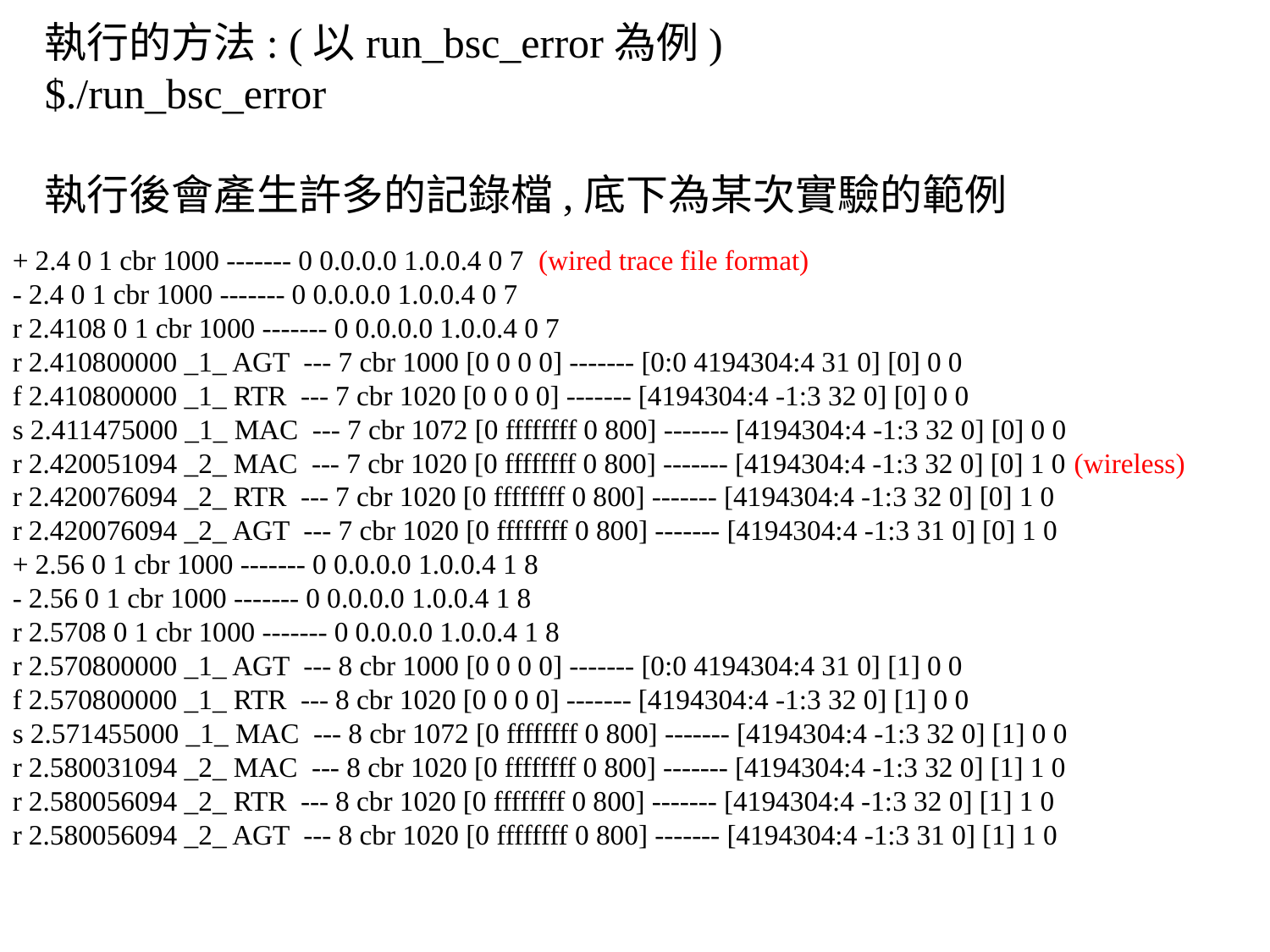

執行的方法: (以run_bsc_error為例)
$./run_bsc_error

執行後會產生許多的記錄檔,底下為某次實驗的範例

+ 2.4 0 1 cbr 1000 ------- 0 0.0.0.0 1.0.0.4 0 7  (wired trace file format)
- 2.4 0 1 cbr 1000 ------- 0 0.0.0.0 1.0.0.4 0 7
r 2.4108 0 1 cbr 1000 ------- 0 0.0.0.0 1.0.0.4 0 7
r 2.410800000 _1_ AGT  --- 7 cbr 1000 [0 0 0 0] ------- [0:0 4194304:4 31 0] [0] 0 0
f 2.410800000 _1_ RTR  --- 7 cbr 1020 [0 0 0 0] ------- [4194304:4 -1:3 32 0] [0] 0 0
s 2.411475000 _1_ MAC  --- 7 cbr 1072 [0 ffffffff 0 800] ------- [4194304:4 -1:3 32 0] [0] 0 0
r 2.420051094 _2_ MAC  --- 7 cbr 1020 [0 ffffffff 0 800] ------- [4194304:4 -1:3 32 0] [0] 1 0 (wireless)
r 2.420076094 _2_ RTR  --- 7 cbr 1020 [0 ffffffff 0 800] ------- [4194304:4 -1:3 32 0] [0] 1 0
r 2.420076094 _2_ AGT  --- 7 cbr 1020 [0 ffffffff 0 800] ------- [4194304:4 -1:3 31 0] [0] 1 0
+ 2.56 0 1 cbr 1000 ------- 0 0.0.0.0 1.0.0.4 1 8
- 2.56 0 1 cbr 1000 ------- 0 0.0.0.0 1.0.0.4 1 8
r 2.5708 0 1 cbr 1000 ------- 0 0.0.0.0 1.0.0.4 1 8
r 2.570800000 _1_ AGT  --- 8 cbr 1000 [0 0 0 0] ------- [0:0 4194304:4 31 0] [1] 0 0
f 2.570800000 _1_ RTR  --- 8 cbr 1020 [0 0 0 0] ------- [4194304:4 -1:3 32 0] [1] 0 0
s 2.571455000 _1_ MAC  --- 8 cbr 1072 [0 ffffffff 0 800] ------- [4194304:4 -1:3 32 0] [1] 0 0
r 2.580031094 _2_ MAC  --- 8 cbr 1020 [0 ffffffff 0 800] ------- [4194304:4 -1:3 32 0] [1] 1 0
r 2.580056094 _2_ RTR  --- 8 cbr 1020 [0 ffffffff 0 800] ------- [4194304:4 -1:3 32 0] [1] 1 0
r 2.580056094 _2_ AGT  --- 8 cbr 1020 [0 ffffffff 0 800] ------- [4194304:4 -1:3 31 0] [1] 1 0